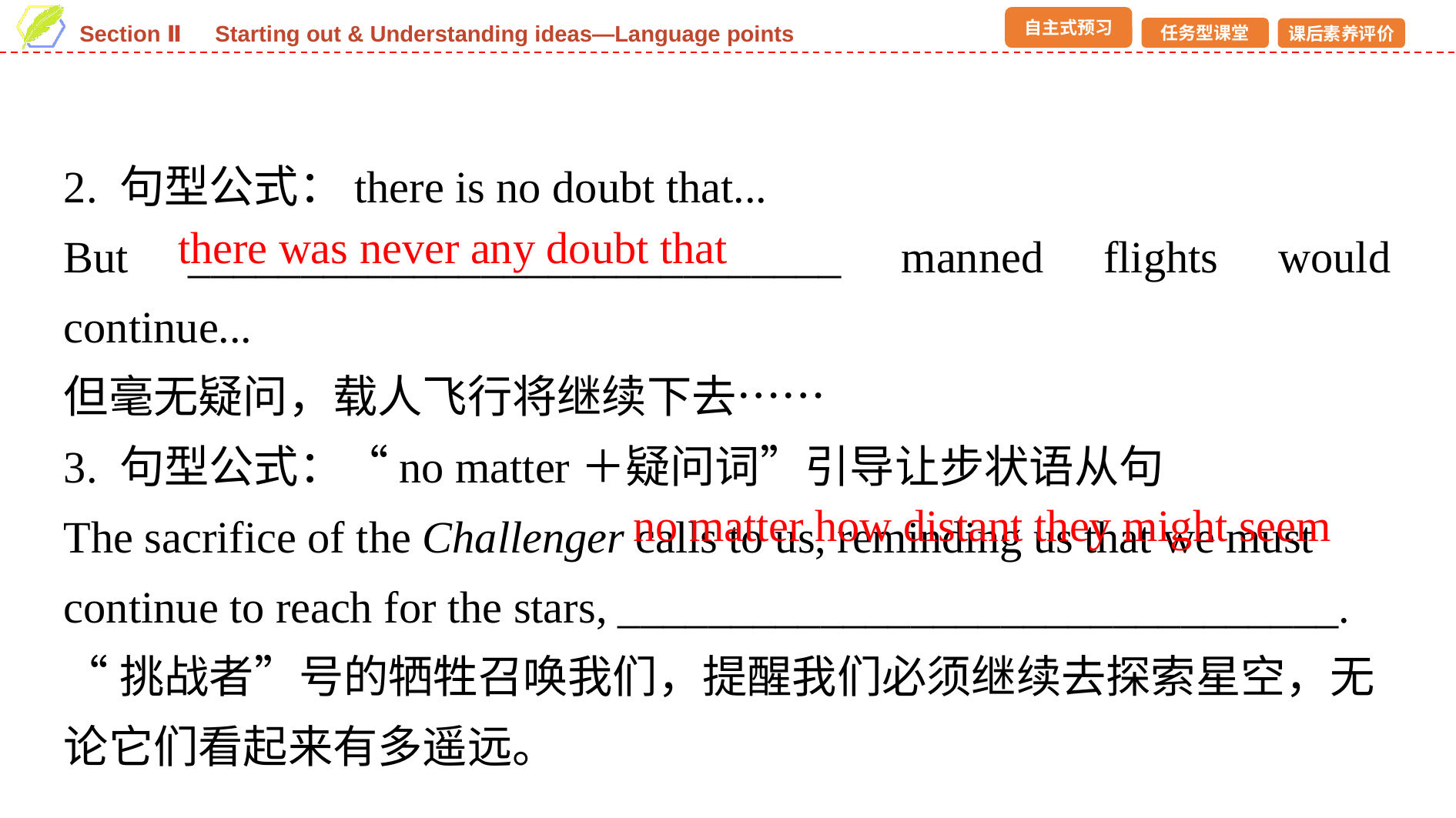

2. 句型公式：there is no doubt that...
But _____________________________ manned flights would continue...
但毫无疑问，载人飞行将继续下去……
3. 句型公式：“no matter＋疑问词”引导让步状语从句
The sacrifice of the Challenger calls to us, reminding us that we must continue to reach for the stars, ________________________________.
“挑战者”号的牺牲召唤我们，提醒我们必须继续去探索星空，无论它们看起来有多遥远。
there was never any doubt that
no matter how distant they might seem